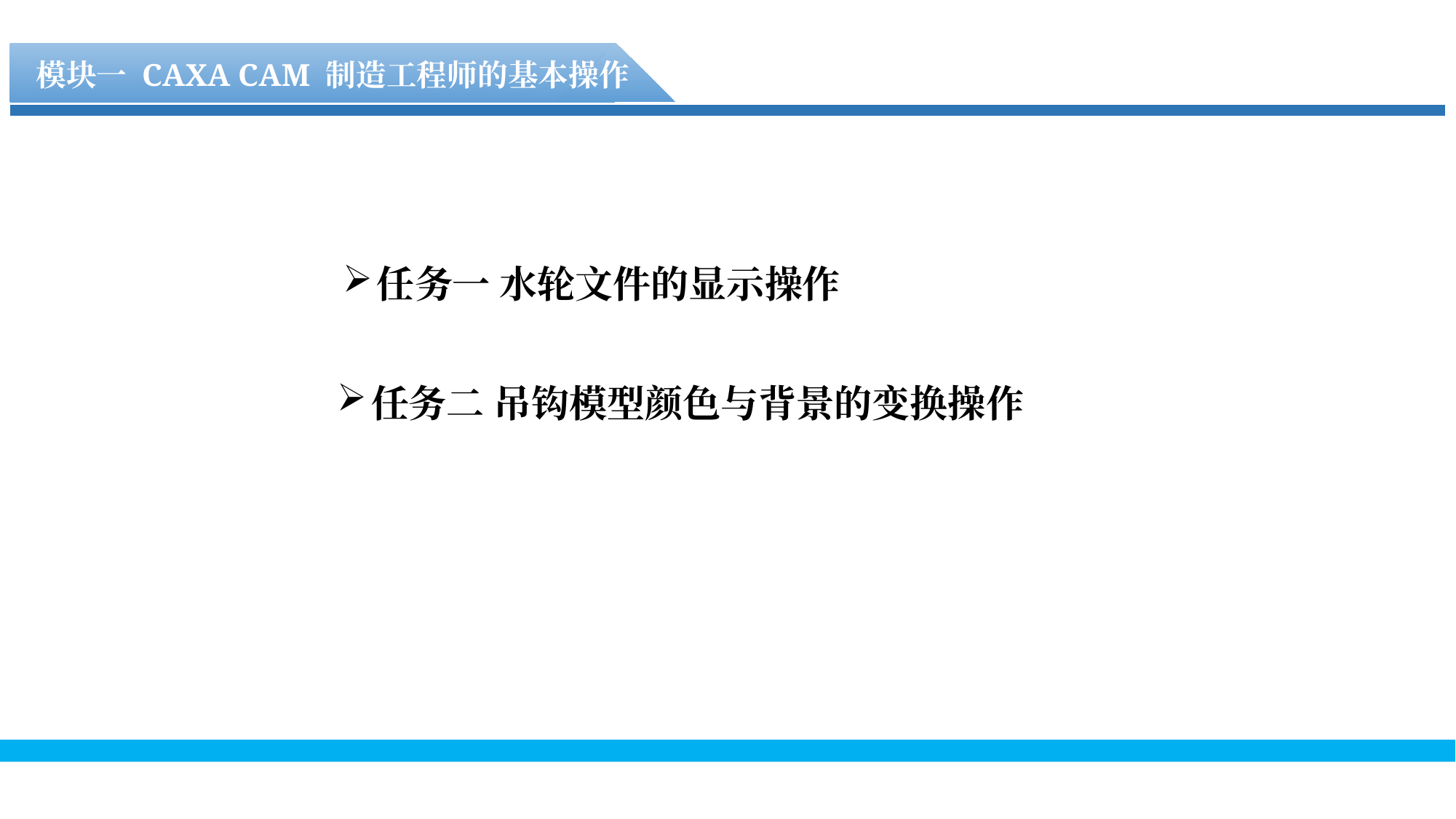

模块一 CAXA CAM 制造工程师的基本操作
任务一 水轮文件的显示操作
任务二 吊钩模型颜色与背景的变换操作